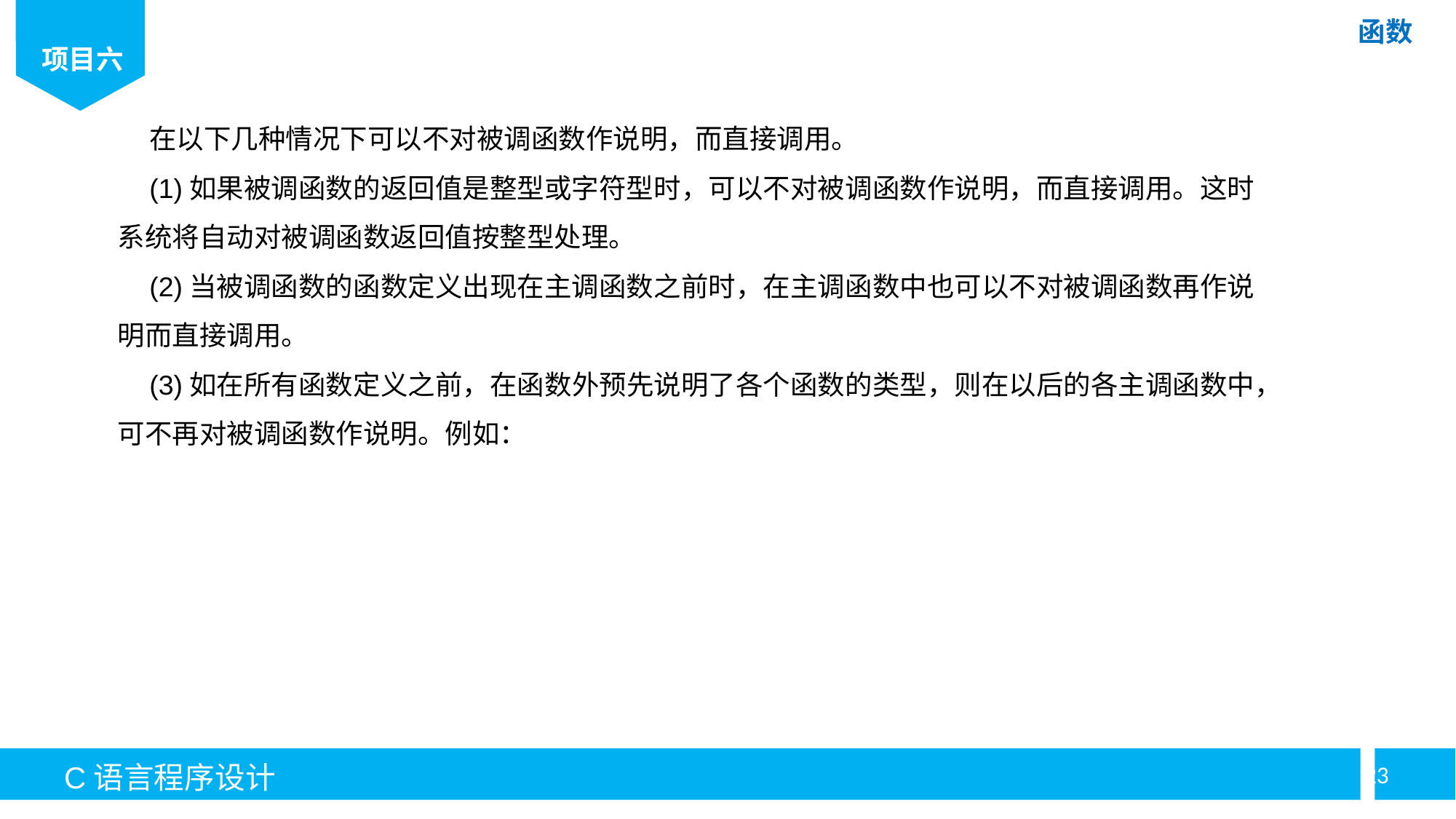

在以下几种情况下可以不对被调函数作说明，而直接调用。
(1)如果被调函数的返回值是整型或字符型时，可以不对被调函数作说明，而直接调用。这时系统将自动对被调函数返回值按整型处理。
(2)当被调函数的函数定义出现在主调函数之前时，在主调函数中也可以不对被调函数再作说明而直接调用。
(3)如在所有函数定义之前，在函数外预先说明了各个函数的类型，则在以后的各主调函数中，可不再对被调函数作说明。例如：